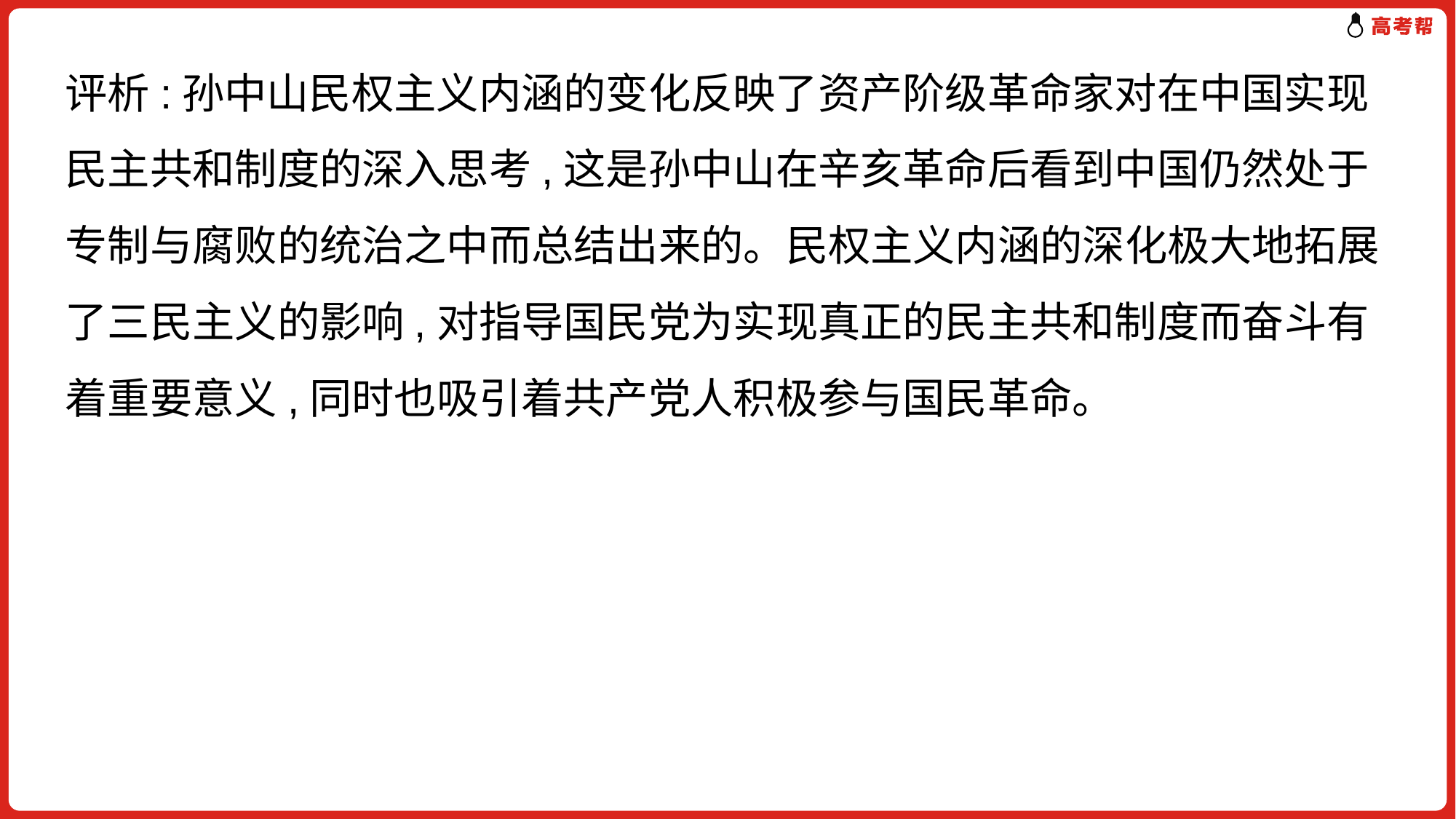

评析:孙中山民权主义内涵的变化反映了资产阶级革命家对在中国实现民主共和制度的深入思考,这是孙中山在辛亥革命后看到中国仍然处于专制与腐败的统治之中而总结出来的。民权主义内涵的深化极大地拓展了三民主义的影响,对指导国民党为实现真正的民主共和制度而奋斗有着重要意义,同时也吸引着共产党人积极参与国民革命。